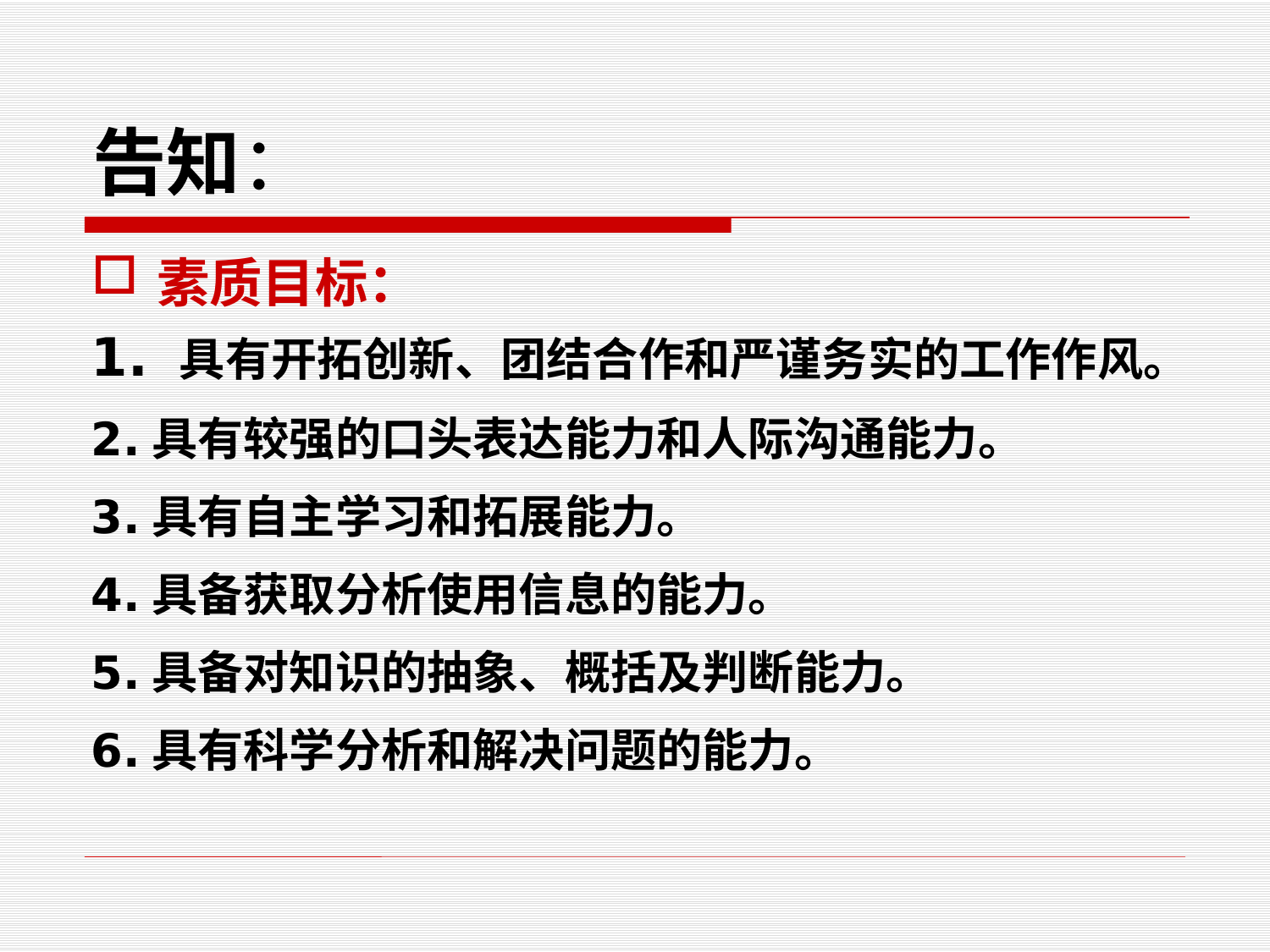

# 告知：
素质目标：
1. 具有开拓创新、团结合作和严谨务实的工作作风。
2.具有较强的口头表达能力和人际沟通能力。
3.具有自主学习和拓展能力。
4.具备获取分析使用信息的能力。
5.具备对知识的抽象、概括及判断能力。
6.具有科学分析和解决问题的能力。